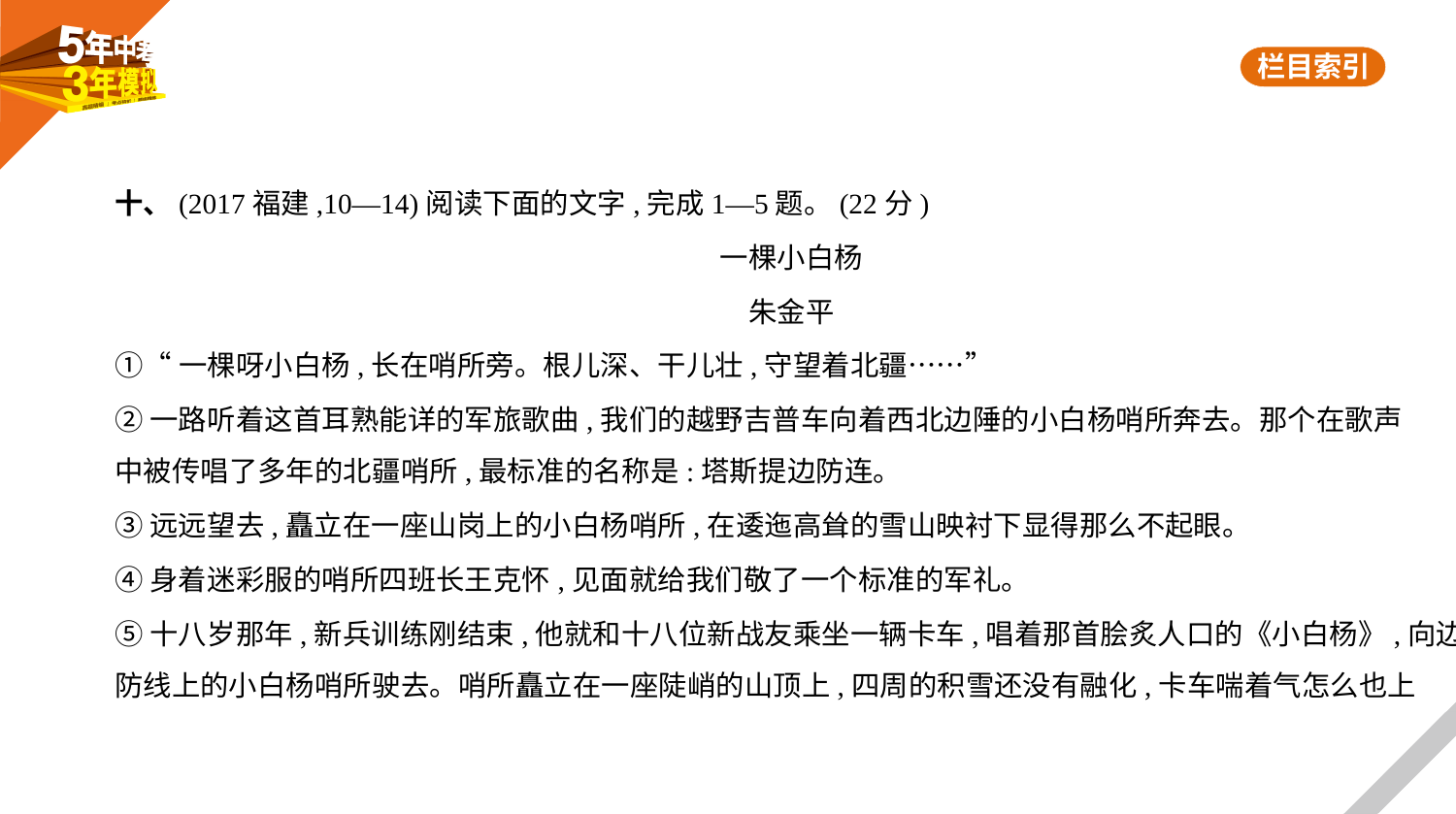

十、(2017福建,10—14)阅读下面的文字,完成1—5题。(22分)
一棵小白杨
朱金平
①“一棵呀小白杨,长在哨所旁。根儿深、干儿壮,守望着北疆……”
②一路听着这首耳熟能详的军旅歌曲,我们的越野吉普车向着西北边陲的小白杨哨所奔去。那个在歌声
中被传唱了多年的北疆哨所,最标准的名称是:塔斯提边防连。
③远远望去,矗立在一座山岗上的小白杨哨所,在逶迤高耸的雪山映衬下显得那么不起眼。
④身着迷彩服的哨所四班长王克怀,见面就给我们敬了一个标准的军礼。
⑤十八岁那年,新兵训练刚结束,他就和十八位新战友乘坐一辆卡车,唱着那首脍炙人口的《小白杨》,向边
防线上的小白杨哨所驶去。哨所矗立在一座陡峭的山顶上,四周的积雪还没有融化,卡车喘着气怎么也上